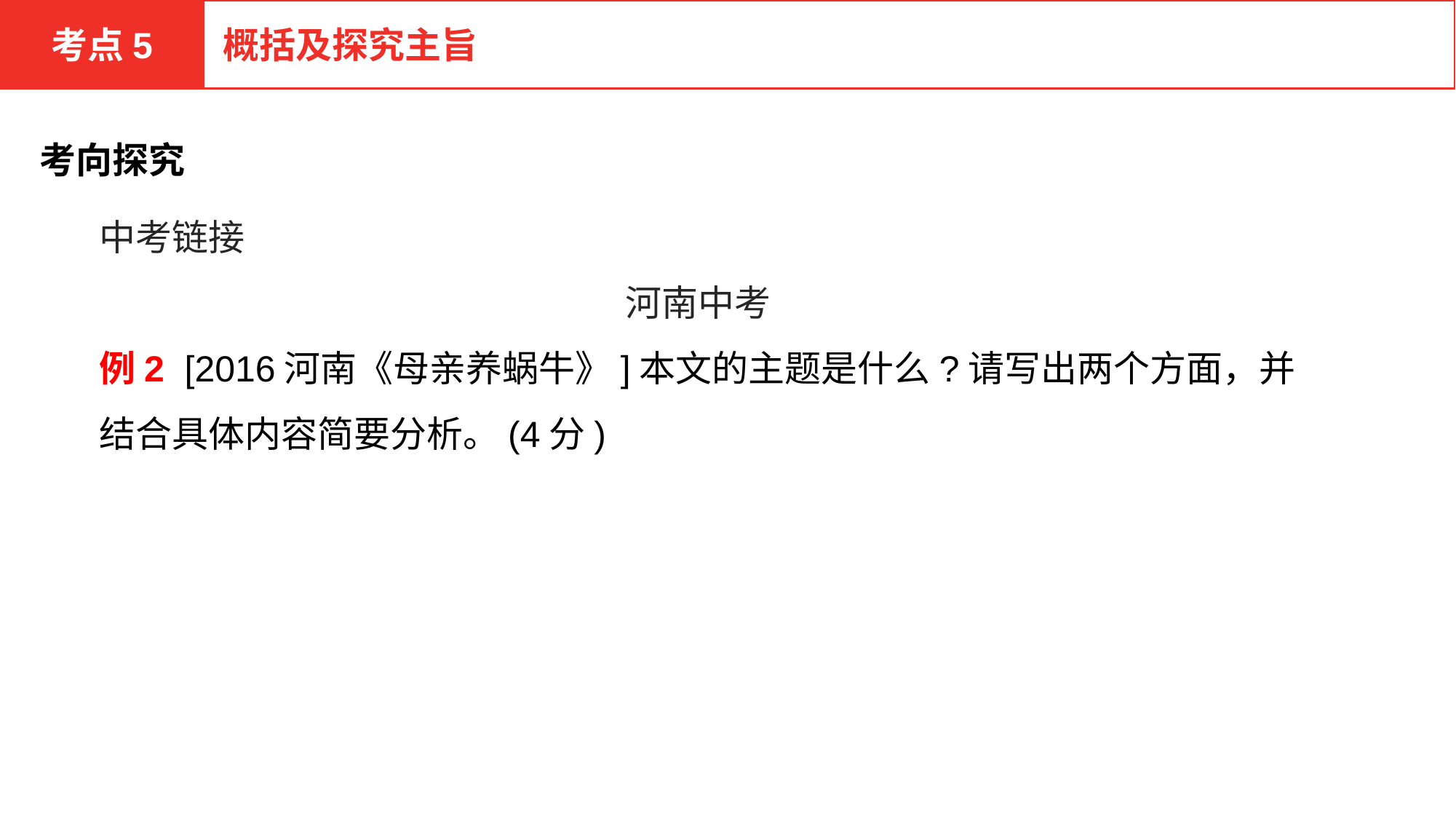

考点5
概括及探究主旨
考向探究
中考链接
河南中考
例2  [2016河南《母亲养蜗牛》]本文的主题是什么?请写出两个方面，并结合具体内容简要分析。(4分)